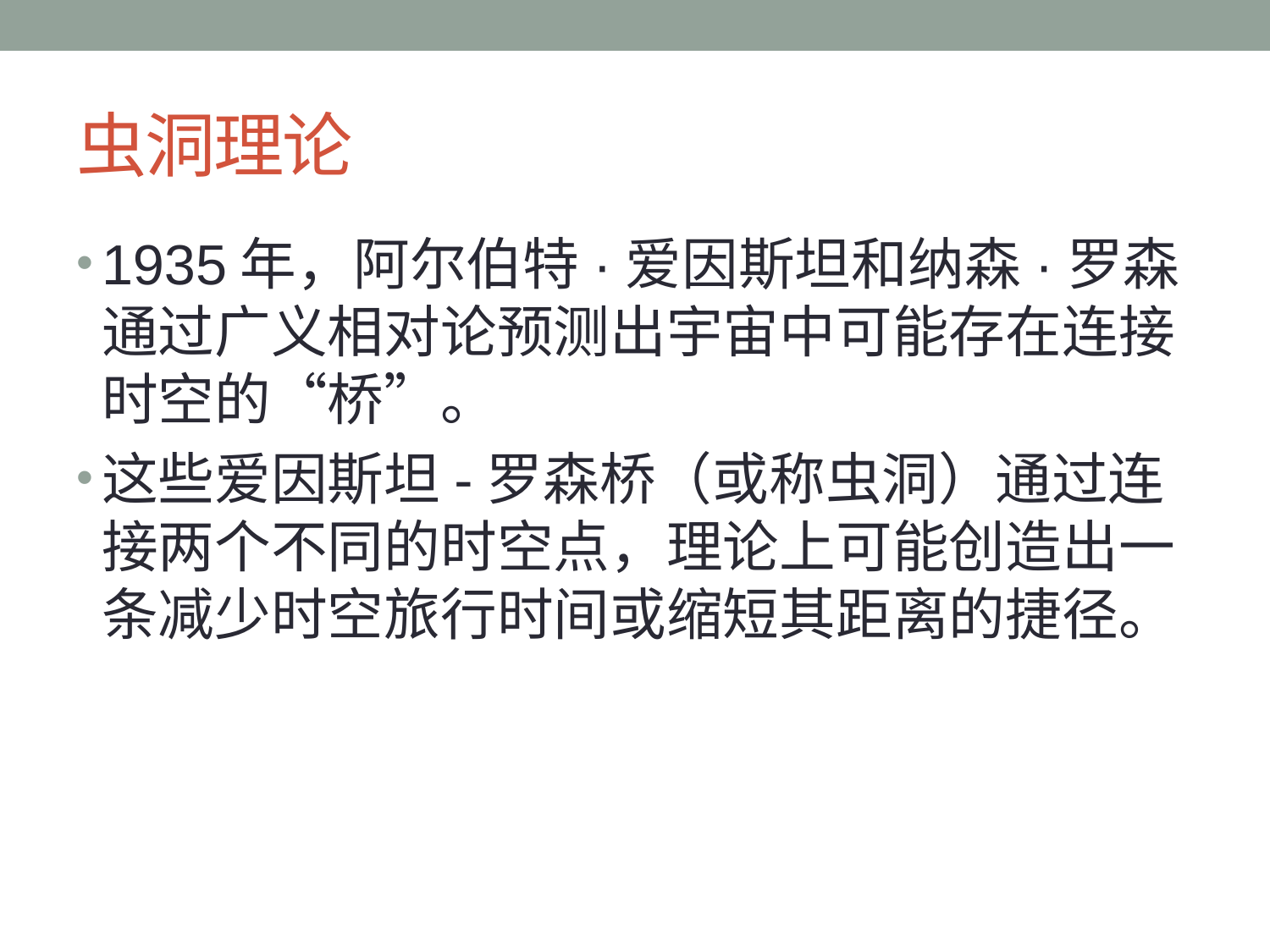

# 虫洞理论
1935年，阿尔伯特·爱因斯坦和纳森·罗森通过广义相对论预测出宇宙中可能存在连接时空的“桥”。
这些爱因斯坦-罗森桥（或称虫洞）通过连接两个不同的时空点，理论上可能创造出一条减少时空旅行时间或缩短其距离的捷径。